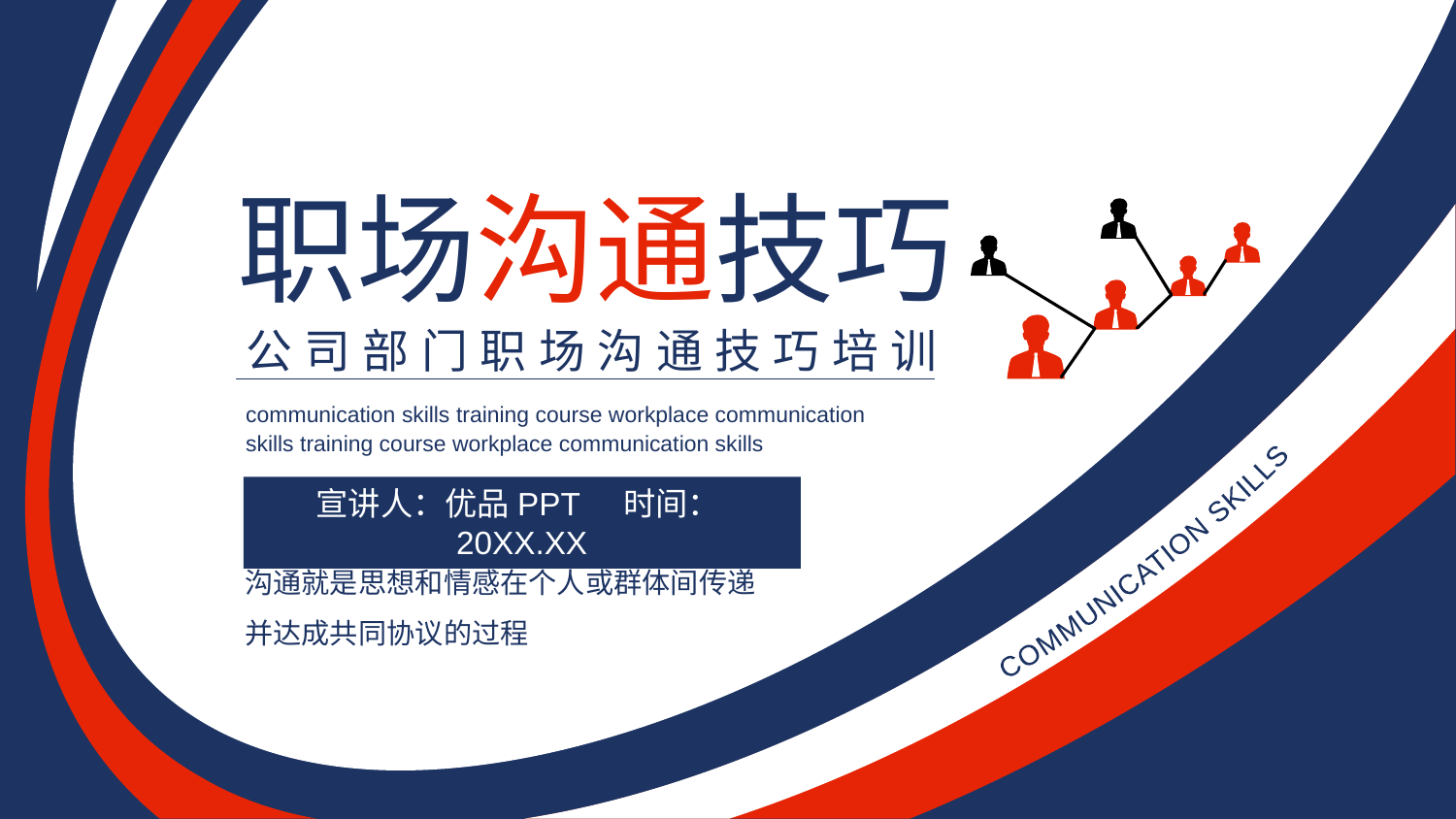

职场沟通技巧

公司部门职场沟通技巧培训
communication skills training course workplace communication
skills training course workplace communication skills
宣讲人：优品PPT    时间：20XX.XX
COMMUNICATION SKILLS
沟通就是思想和情感在个人或群体间传递
并达成共同协议的过程